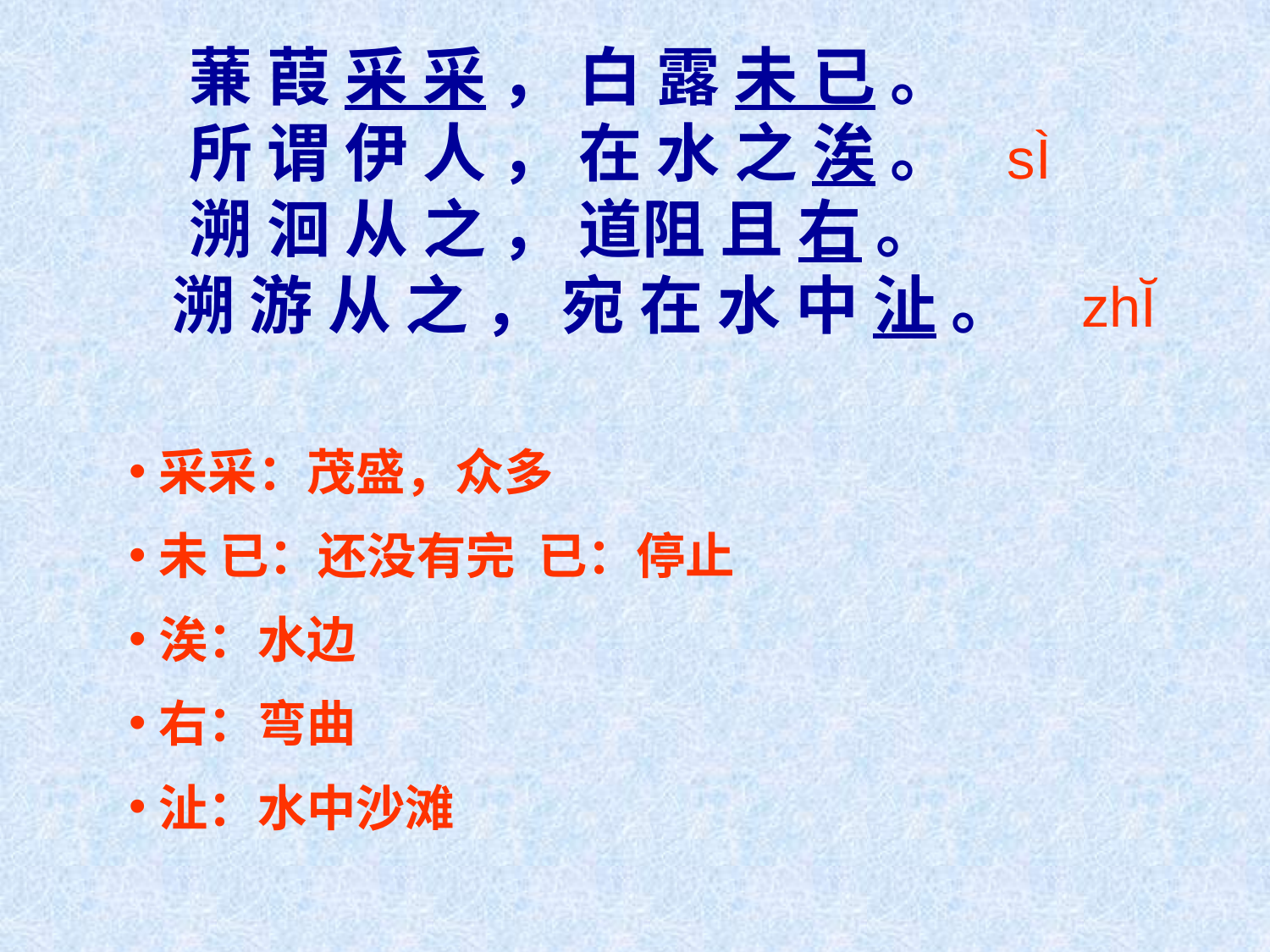

sÌ
# 蒹 葭 采 采 ， 白 露 未 已 。 所 谓 伊 人 ， 在 水 之 涘 。 溯 洄 从 之 ， 道阻 且 右 。 溯 游 从 之 ， 宛 在 水 中 沚 。
zhĬ
采采：茂盛，众多
未 已：还没有完  已：停止
涘：水边
右：弯曲
沚：水中沙滩